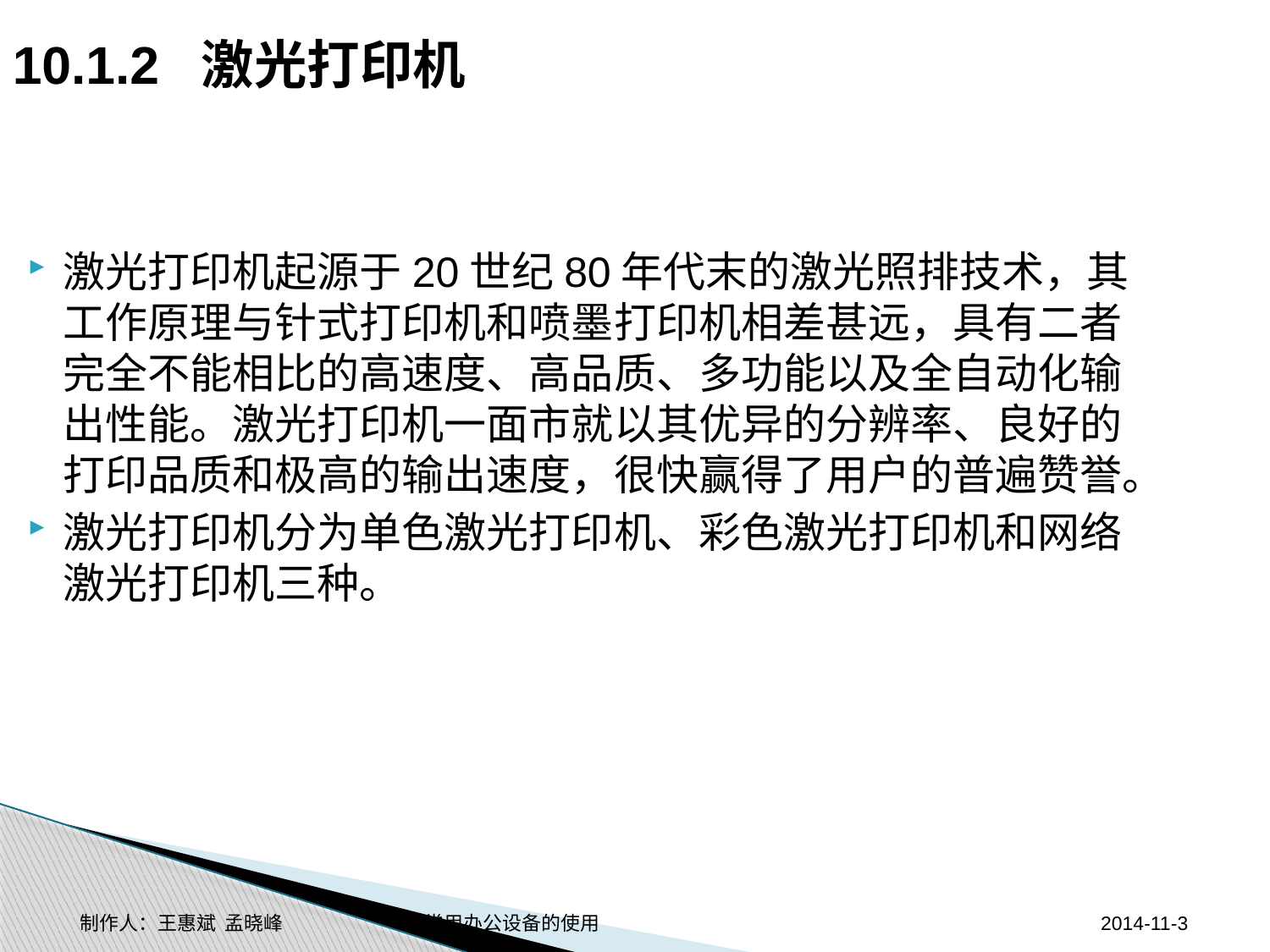

10.1.2  激光打印机
激光打印机起源于20世纪80年代末的激光照排技术，其工作原理与针式打印机和喷墨打印机相差甚远，具有二者完全不能相比的高速度、高品质、多功能以及全自动化输出性能。激光打印机一面市就以其优异的分辨率、良好的打印品质和极高的输出速度，很快赢得了用户的普遍赞誉。
激光打印机分为单色激光打印机、彩色激光打印机和网络激光打印机三种。
制作人：王惠斌  孟晓峰                                常用办公设备的使用
2014-11-3